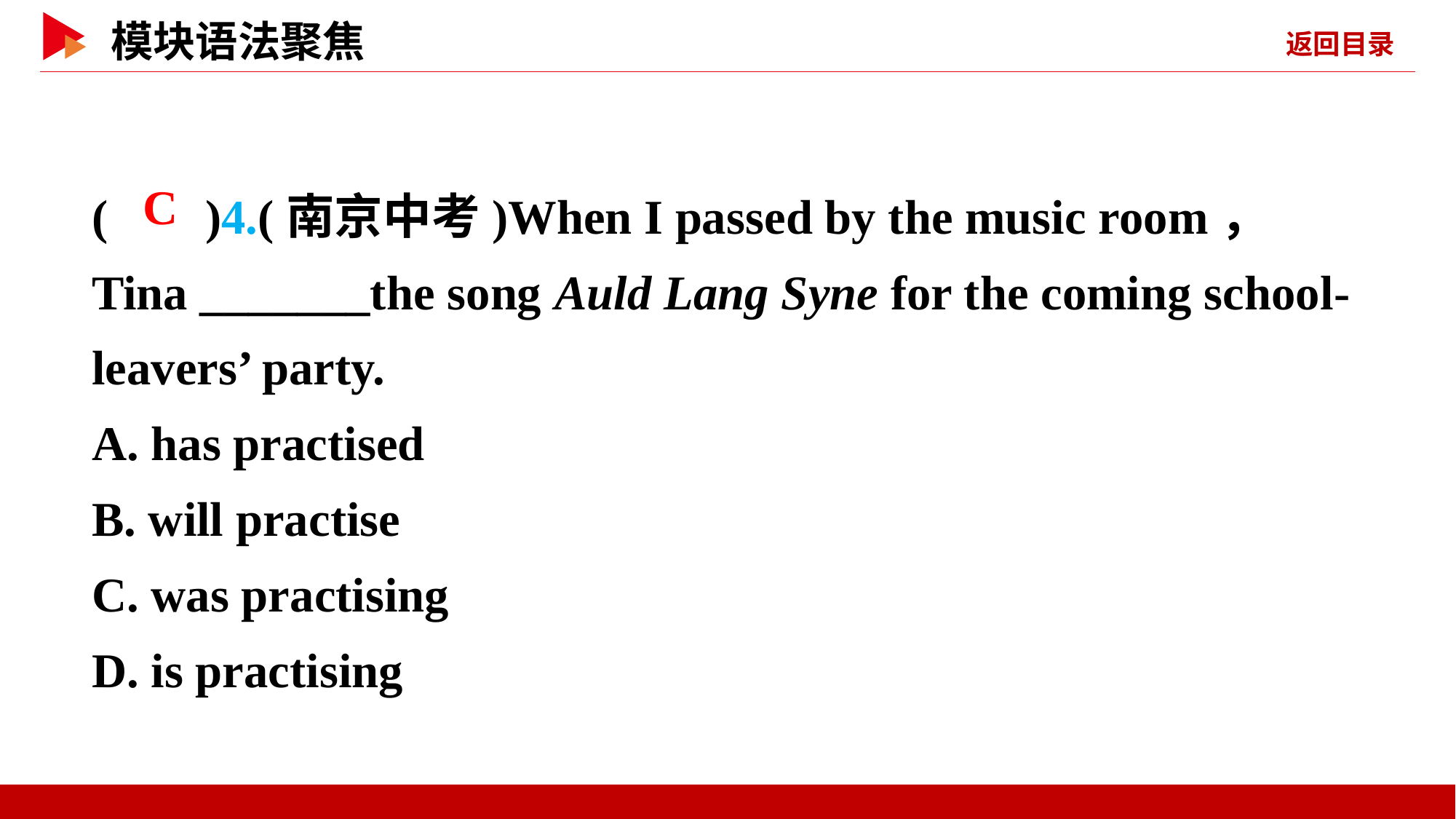

(        )4.(南京中考)When I passed by the music room， Tina _______the song Auld Lang Syne for the coming school-leavers’ party.
A. has practised
B. will practise
C. was practising
D. is practising
   C